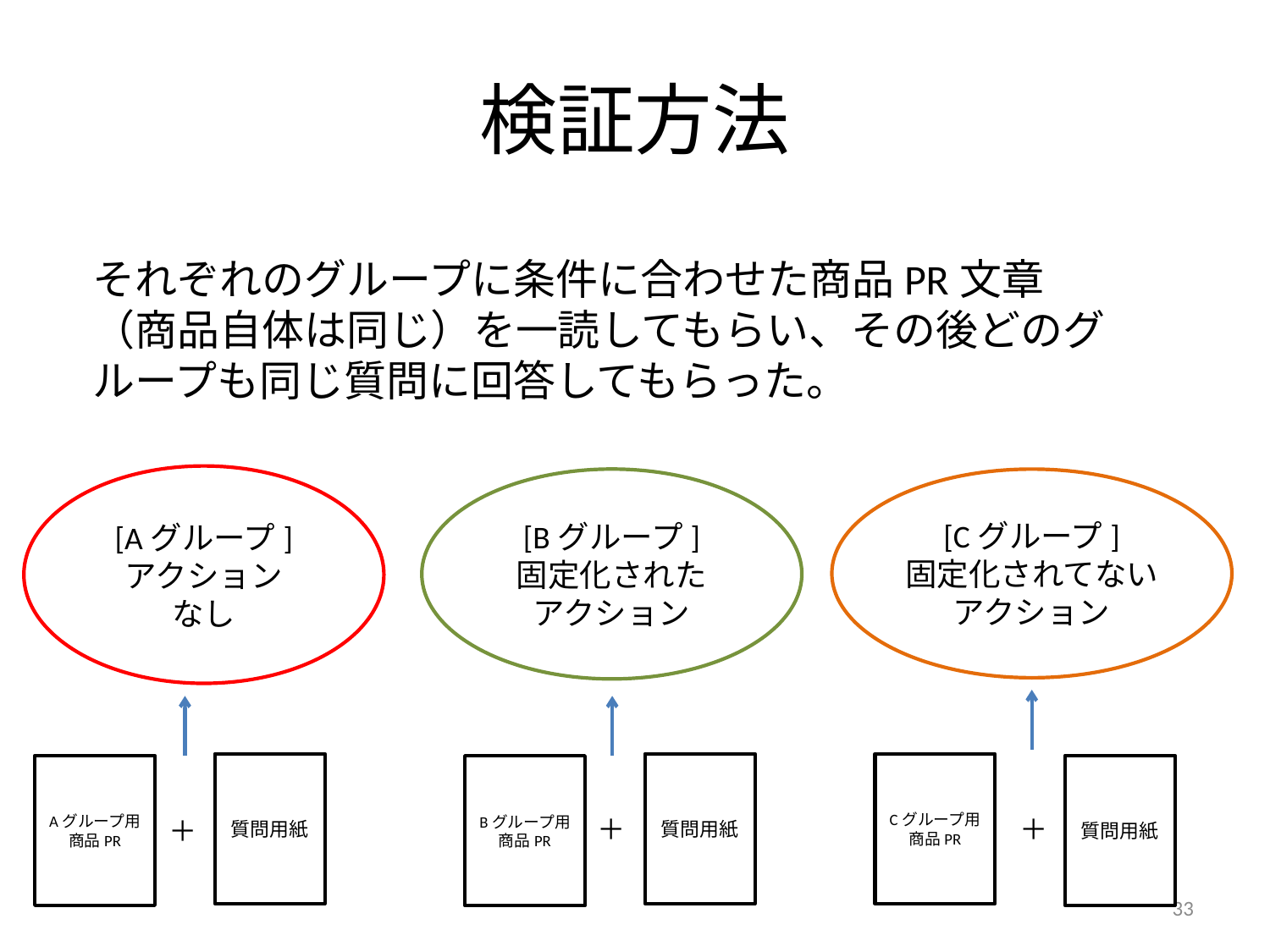

# 検証方法
それぞれのグループに条件に合わせた商品PR文章（商品自体は同じ）を一読してもらい、その後どのグループも同じ質問に回答してもらった。
[Aグループ]
アクション
なし
[Bグループ]
固定化された
アクション
[Cグループ]
固定化されてないアクション
質問用紙
質問用紙
Cグループ用商品PR
Aグループ用商品PR
質問用紙
Bグループ用
商品PR
＋
＋
＋
33